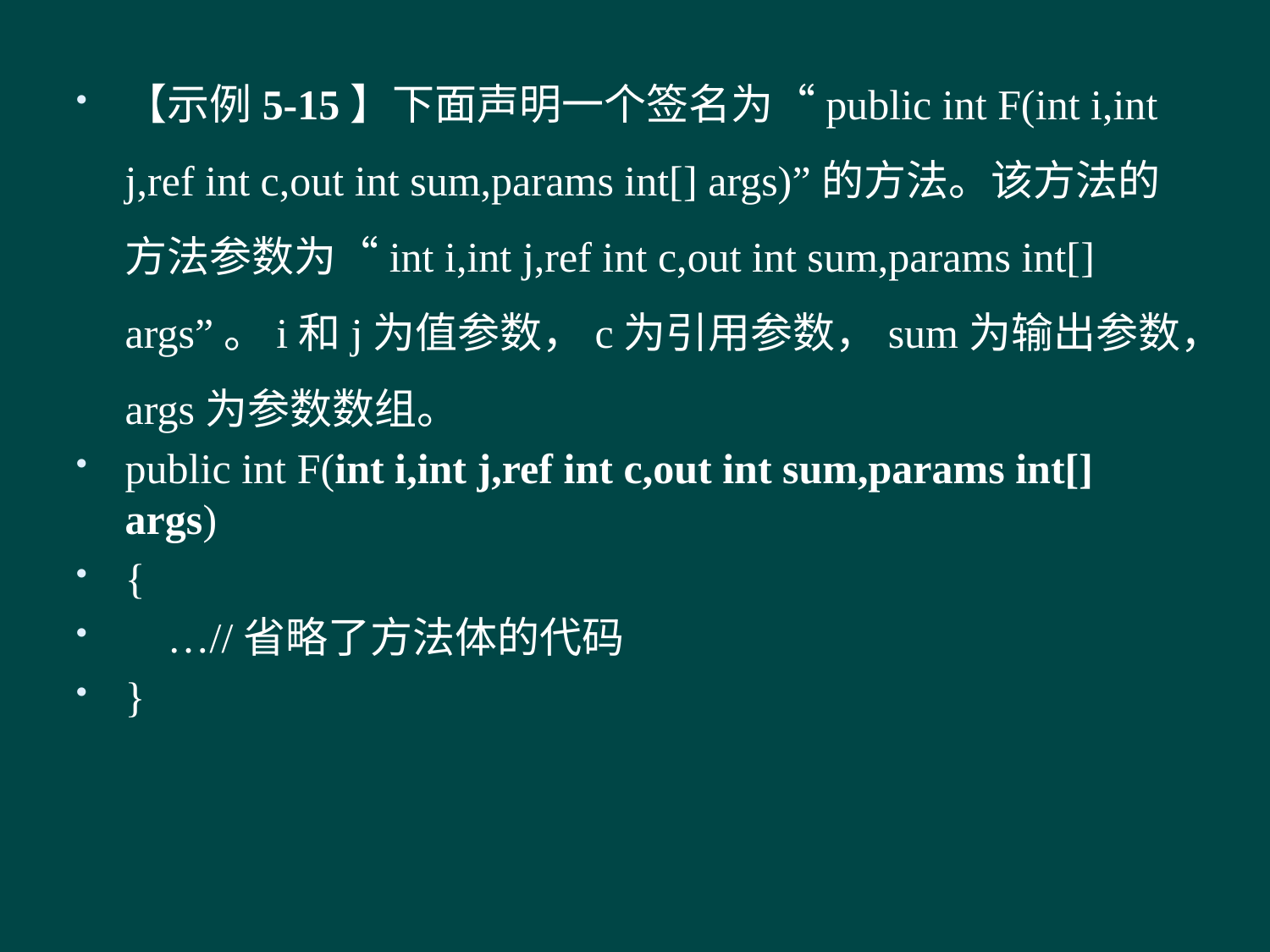

#
【示例5-15】下面声明一个签名为“public int F(int i,int j,ref int c,out int sum,params int[] args)”的方法。该方法的方法参数为“int i,int j,ref int c,out int sum,params int[] args”。i和j为值参数，c为引用参数，sum为输出参数，args为参数数组。
public int F(int i,int j,ref int c,out int sum,params int[] args)
{
    …//省略了方法体的代码
}